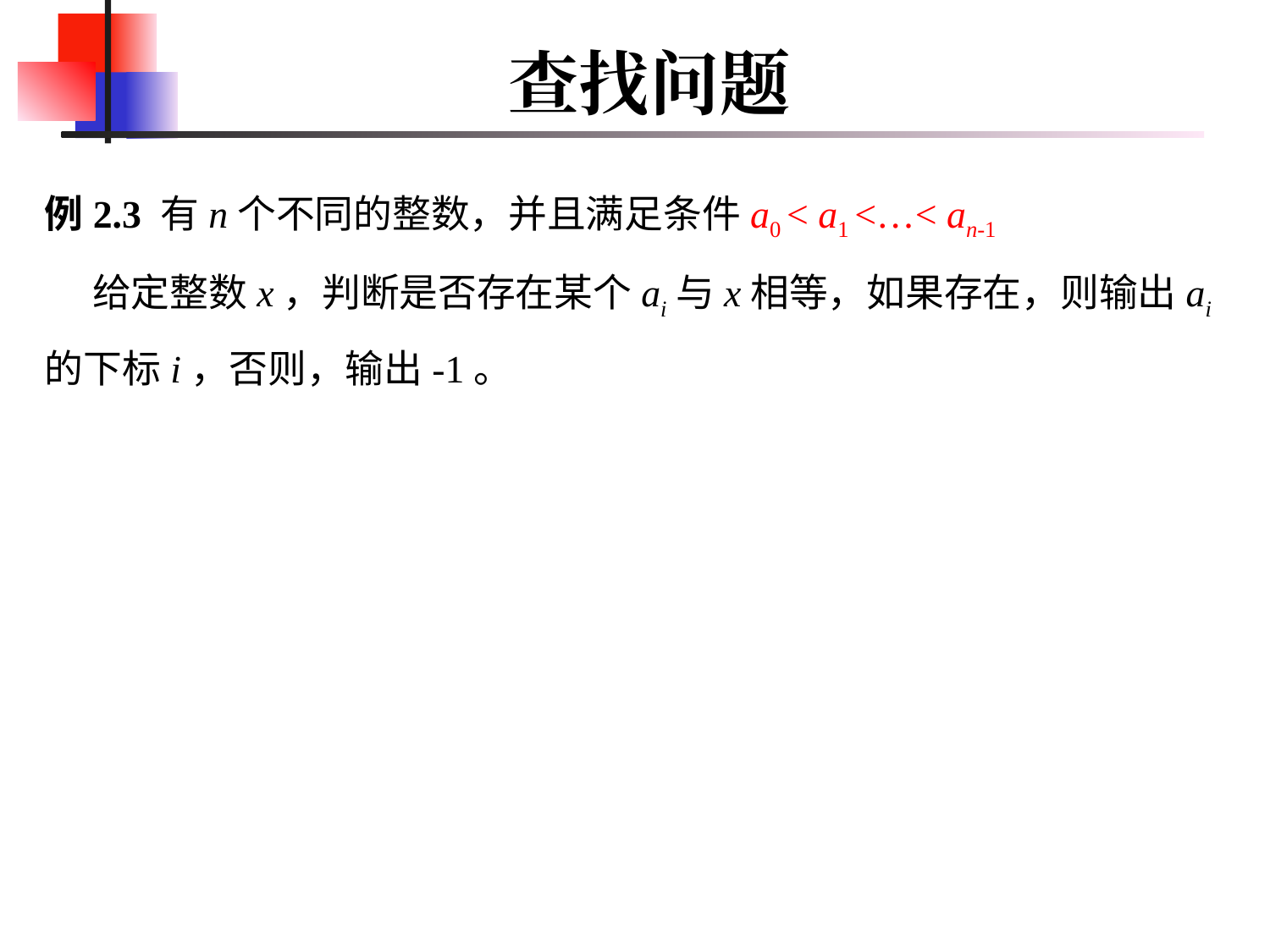

# 查找问题
例2.3 有n个不同的整数，并且满足条件a0 < a1 <…< an-1
给定整数x，判断是否存在某个ai与x相等，如果存在，则输出ai的下标i，否则，输出-1。